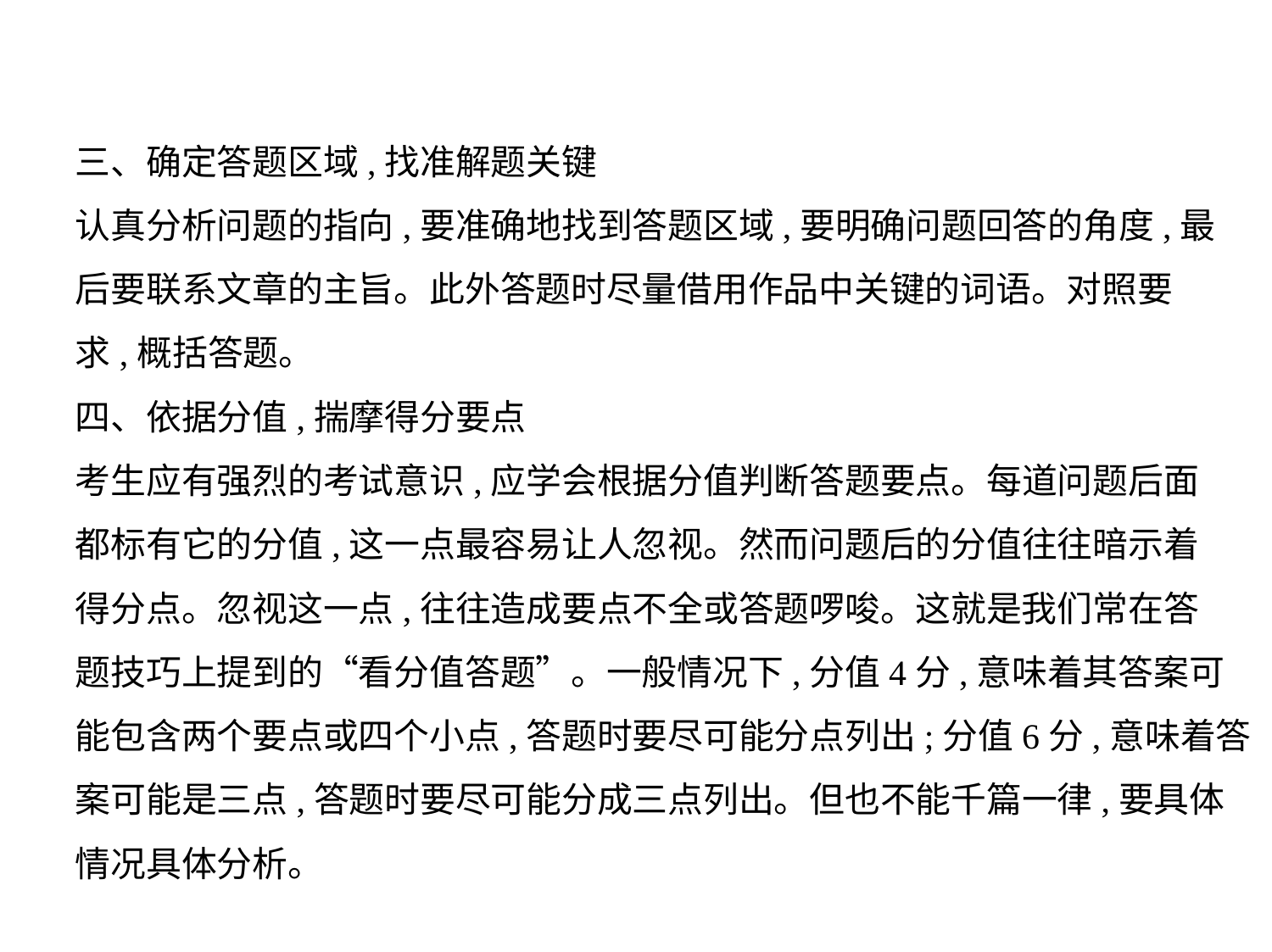

三、确定答题区域,找准解题关键
认真分析问题的指向,要准确地找到答题区域,要明确问题回答的角度,最
后要联系文章的主旨。此外答题时尽量借用作品中关键的词语。对照要
求,概括答题。
四、依据分值,揣摩得分要点
考生应有强烈的考试意识,应学会根据分值判断答题要点。每道问题后面
都标有它的分值,这一点最容易让人忽视。然而问题后的分值往往暗示着
得分点。忽视这一点,往往造成要点不全或答题啰唆。这就是我们常在答
题技巧上提到的“看分值答题”。一般情况下,分值4分,意味着其答案可
能包含两个要点或四个小点,答题时要尽可能分点列出;分值6分,意味着答
案可能是三点,答题时要尽可能分成三点列出。但也不能千篇一律,要具体
情况具体分析。